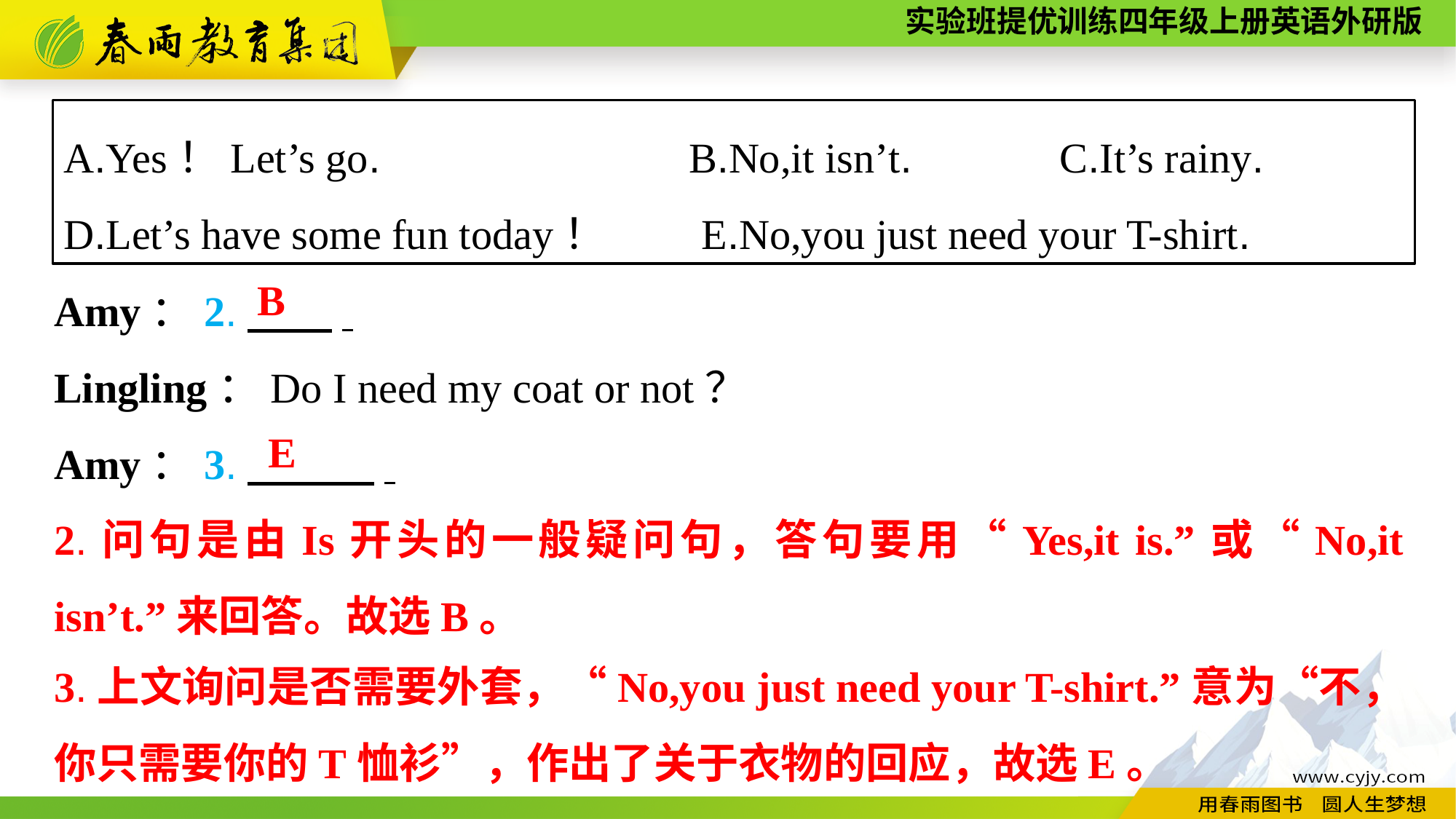

A.Yes！Let’s go.　　　                 B.No,it isn’t.　　　C.It’s rainy.
D.Let’s have some fun today！　　E.No,you just need your T-shirt.
Amy：2.　　.
Lingling：Do I need my coat or not？
Amy：3.　　　.
B
E
2.问句是由Is开头的一般疑问句，答句要用“Yes,it is.”或“No,it isn’t.”来回答。故选B。
3.上文询问是否需要外套，“No,you just need your T-shirt.”意为“不，你只需要你的T恤衫”，作出了关于衣物的回应，故选E。